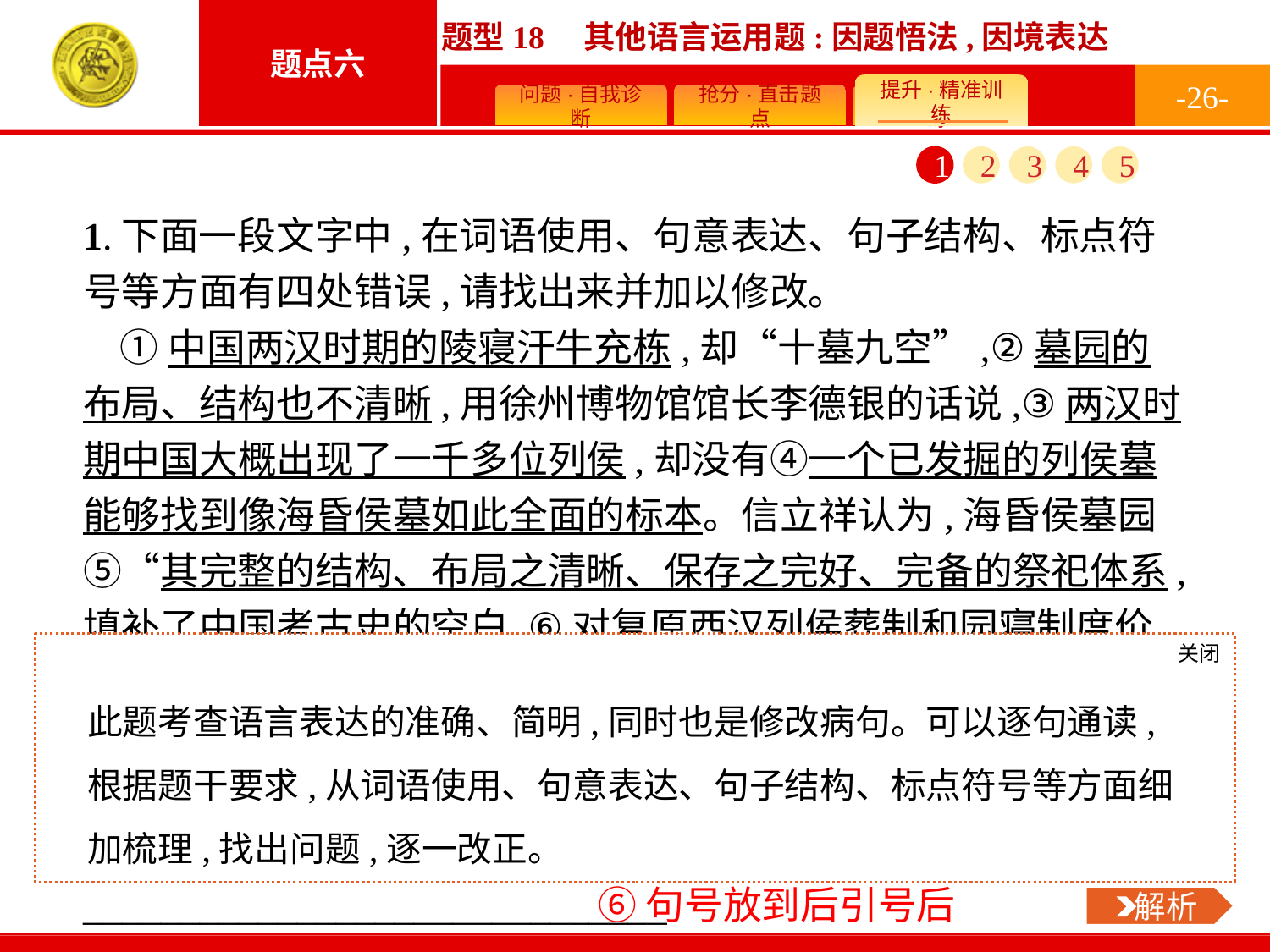

-26-
1
2
3
4
5
1.下面一段文字中,在词语使用、句意表达、句子结构、标点符号等方面有四处错误,请找出来并加以修改。
①中国两汉时期的陵寝汗牛充栋,却“十墓九空”,②墓园的布局、结构也不清晰,用徐州博物馆馆长李德银的话说,③两汉时期中国大概出现了一千多位列侯,却没有④一个已发掘的列侯墓能够找到像海昏侯墓如此全面的标本。信立祥认为,海昏侯墓园⑤“其完整的结构、布局之清晰、保存之完好、完备的祭祀体系,填补了中国考古史的空白,⑥对复原西汉列侯葬制和园寝制度价值巨大。”
第一处:　　　　　　　　改为　　　　　　　　;
第二处:　　　　　　　　改为　　　　　　　　;
第三处:　　　　　　　　改为______________________________
_________________________________________;
第四处:　　　　　　　　改为　    　　　　　　　。

关闭
  解析

此题考查语言表达的准确、简明,同时也是修改病句。可以逐句通读,根据题干要求,从词语使用、句意表达、句子结构、标点符号等方面细加梳理,找出问题,逐一改正。
“汗牛充栋”                    “不计其数”
③去掉“多”
                                                   ⑤改为“其结构之完整、布局之清晰、保存之完好、祭祀体系之完备”。
⑥句号放到后引号后
  解析